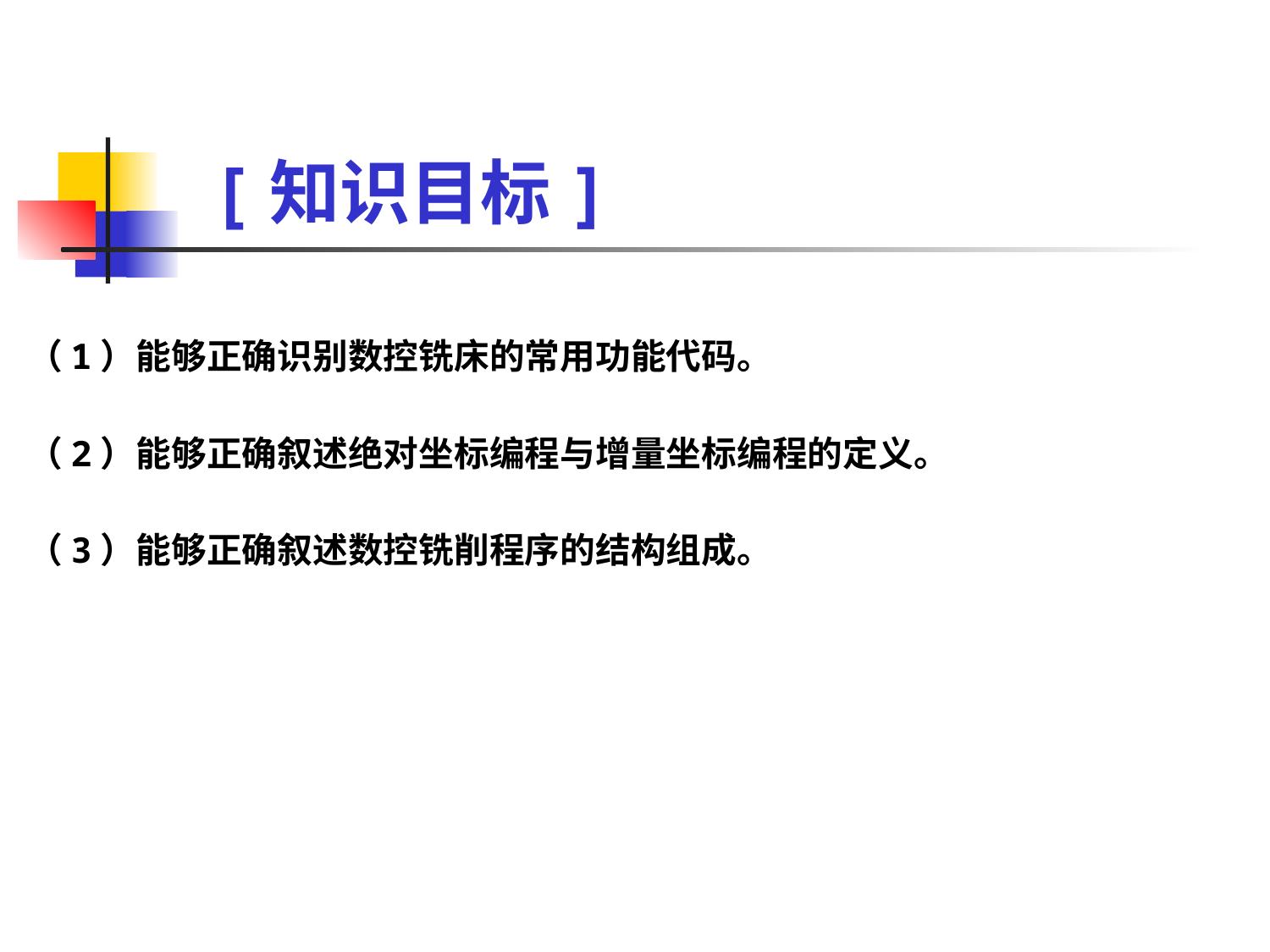

# [知识目标]
（1）能够正确识别数控铣床的常用功能代码。
（2）能够正确叙述绝对坐标编程与增量坐标编程的定义。
（3）能够正确叙述数控铣削程序的结构组成。